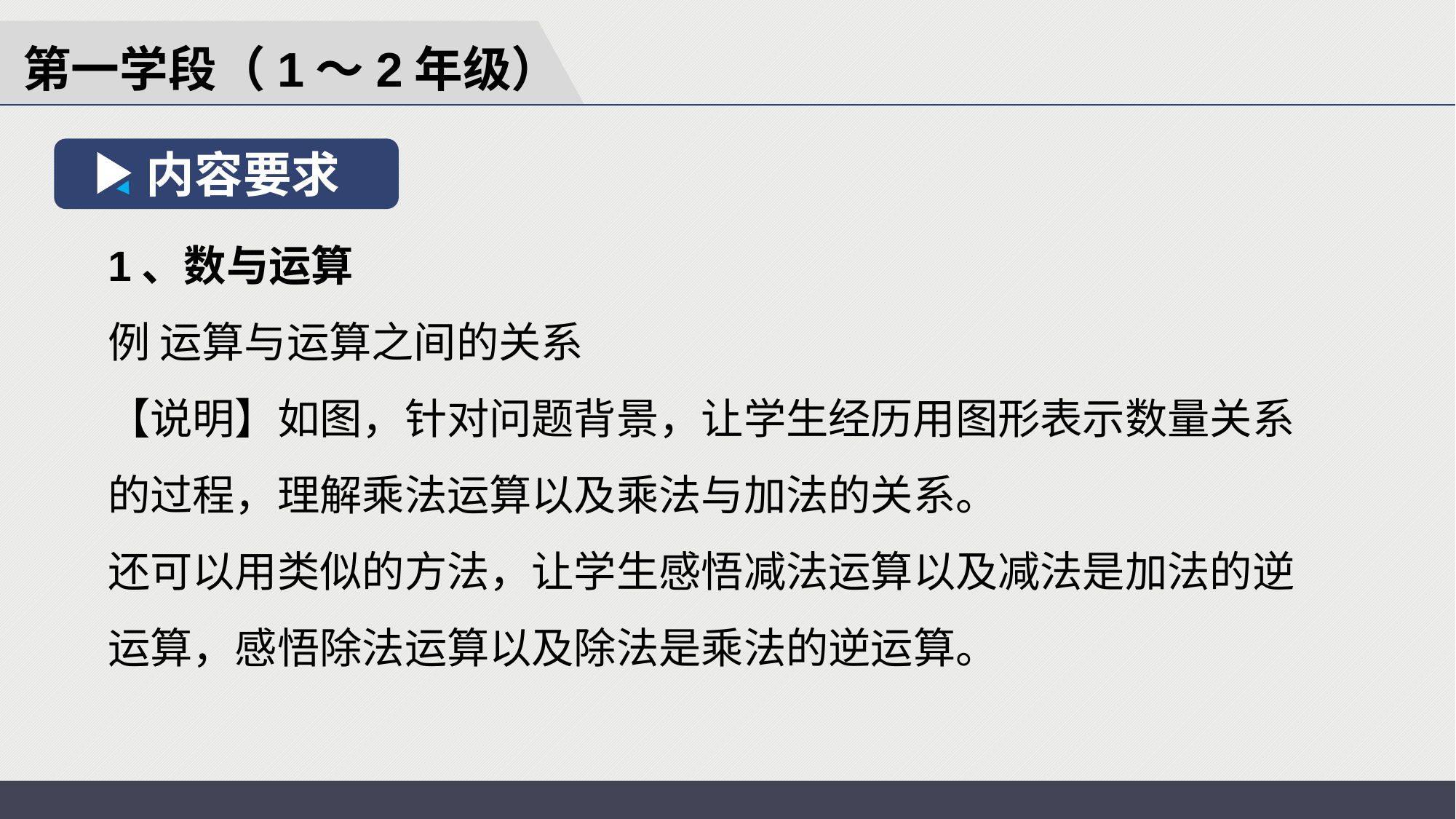

第一学段（1～2年级）
内容要求

1、数与运算
例 运算与运算之间的关系
【说明】如图，针对问题背景，让学生经历用图形表示数量关系的过程，理解乘法运算以及乘法与加法的关系。
还可以用类似的方法，让学生感悟减法运算以及减法是加法的逆运算，感悟除法运算以及除法是乘法的逆运算。